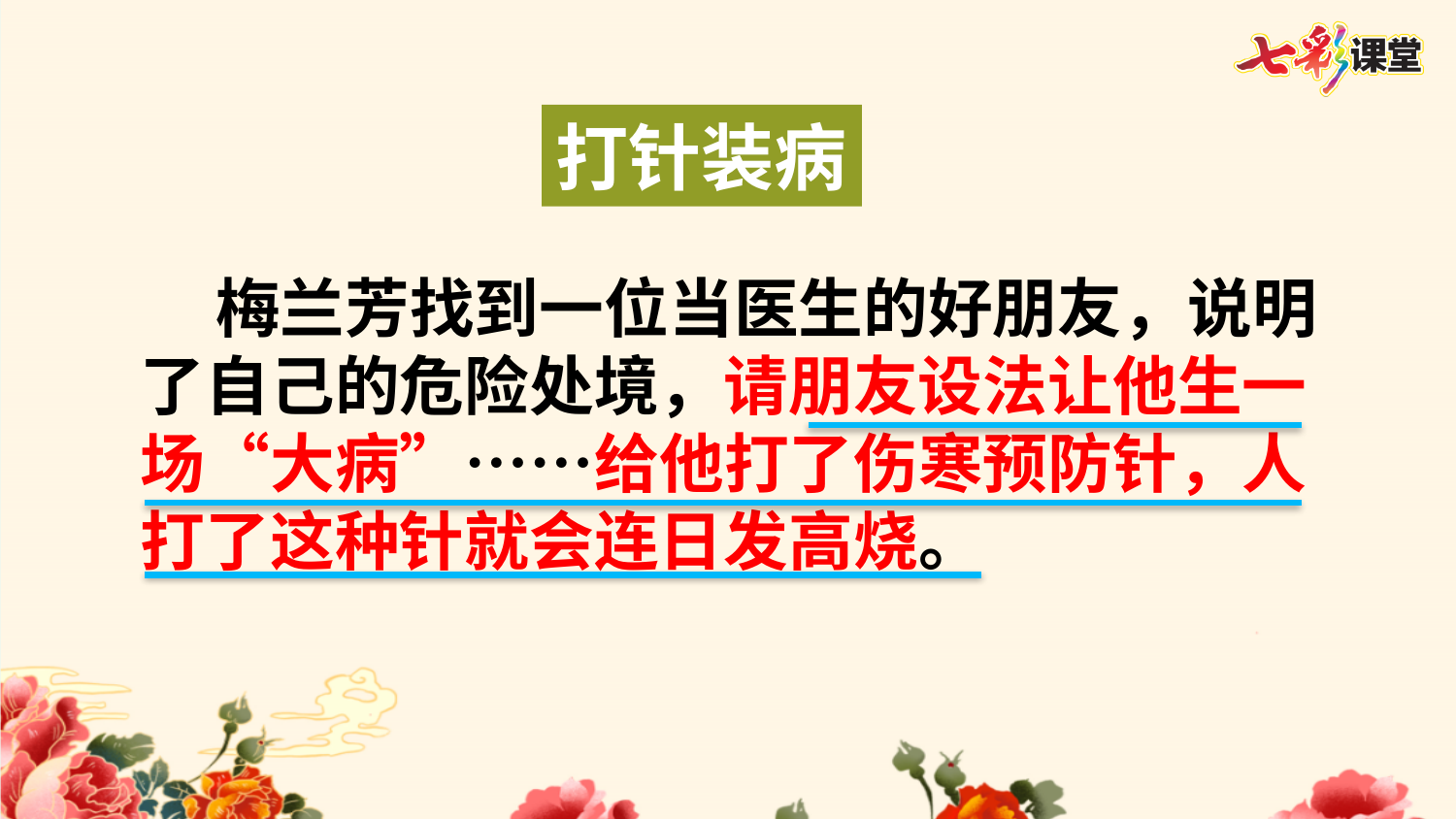

打针装病
    梅兰芳找到一位当医生的好朋友，说明了自己的危险处境，请朋友设法让他生一场“大病”……给他打了伤寒预防针，人打了这种针就会连日发高烧。